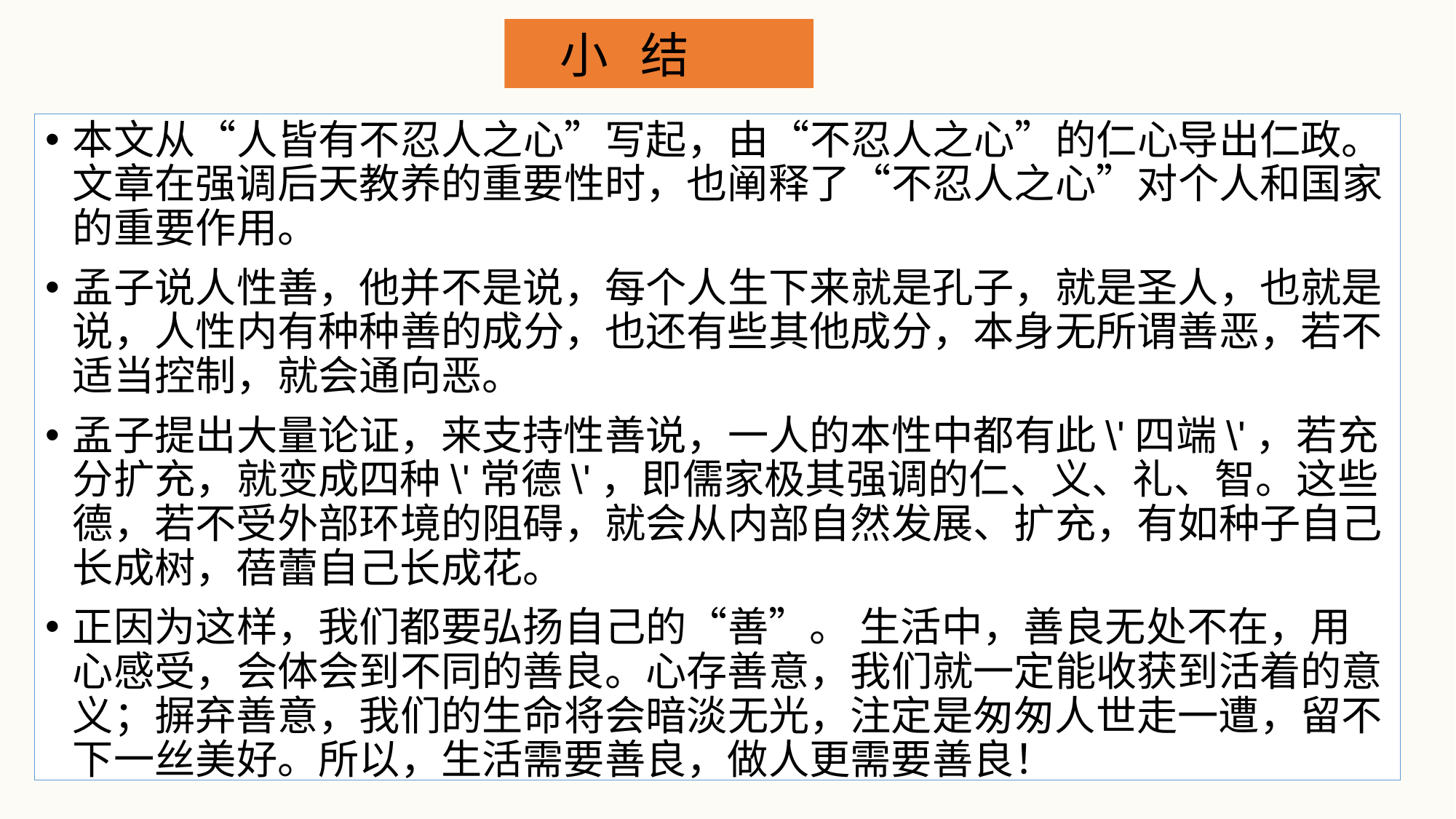

小   结
本文从“人皆有不忍人之心”写起，由“不忍人之心”的仁心导出仁政。文章在强调后天教养的重要性时，也阐释了“不忍人之心”对个人和国家的重要作用。
孟子说人性善，他并不是说，每个人生下来就是孔子，就是圣人，也就是说，人性内有种种善的成分，也还有些其他成分，本身无所谓善恶，若不适当控制，就会通向恶。
孟子提出大量论证，来支持性善说，一人的本性中都有此\'四端\'，若充分扩充，就变成四种\'常德\'，即儒家极其强调的仁、义、礼、智。这些德，若不受外部环境的阻碍，就会从内部自然发展、扩充，有如种子自己长成树，蓓蕾自己长成花。
正因为这样，我们都要弘扬自己的“善”。 生活中，善良无处不在，用心感受，会体会到不同的善良。心存善意，我们就一定能收获到活着的意义；摒弃善意，我们的生命将会暗淡无光，注定是匆匆人世走一遭，留不下一丝美好。所以，生活需要善良，做人更需要善良！